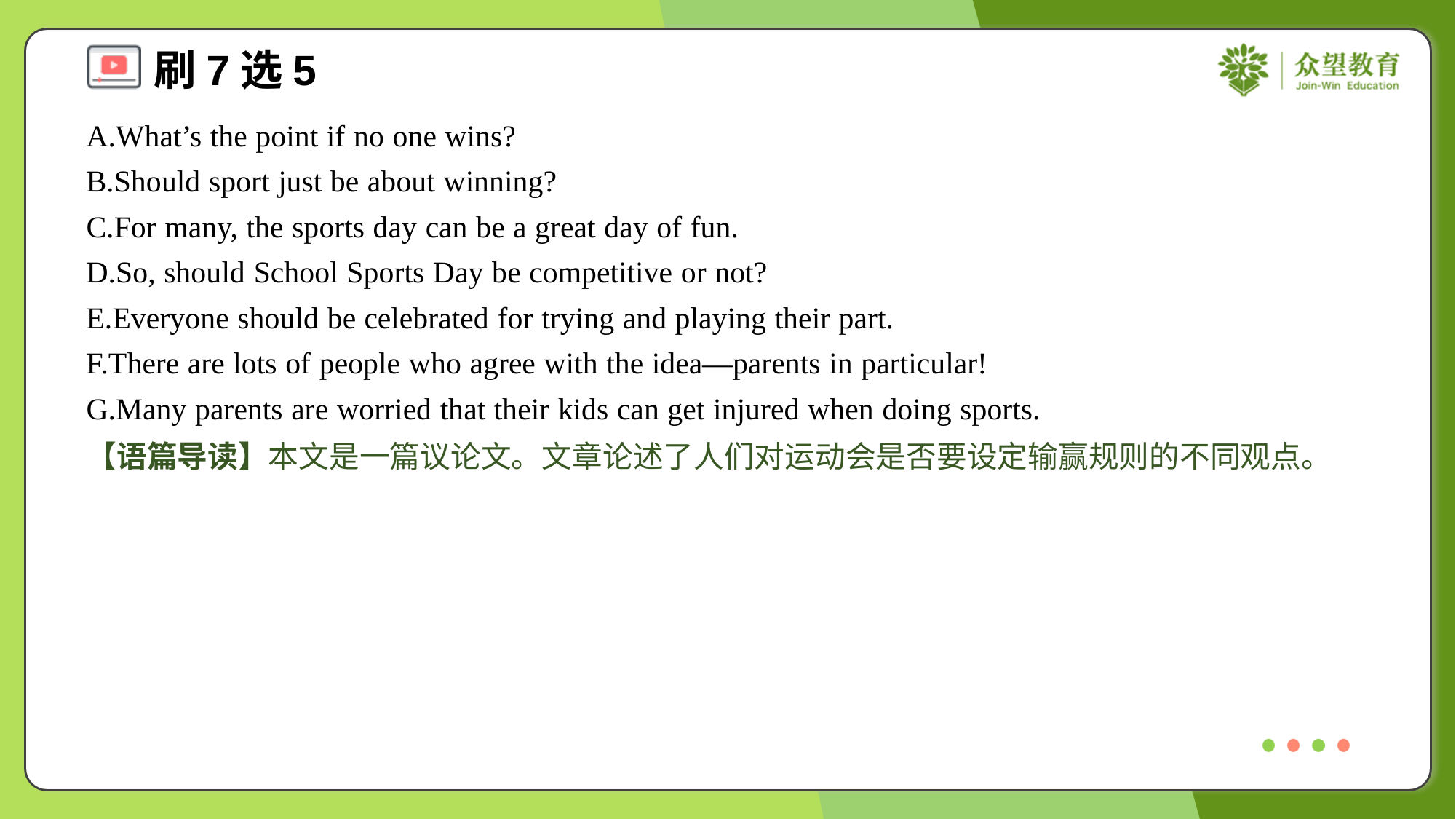

A.What’s the point if no one wins?
B.Should sport just be about winning?
C.For many, the sports day can be a great day of fun.
D.So, should School Sports Day be competitive or not?
E.Everyone should be celebrated for trying and playing their part.
F.There are lots of people who agree with the idea—parents in particular!
G.Many parents are worried that their kids can get injured when doing sports.
【语篇导读】本文是一篇议论文。文章论述了人们对运动会是否要设定输赢规则的不同观点。